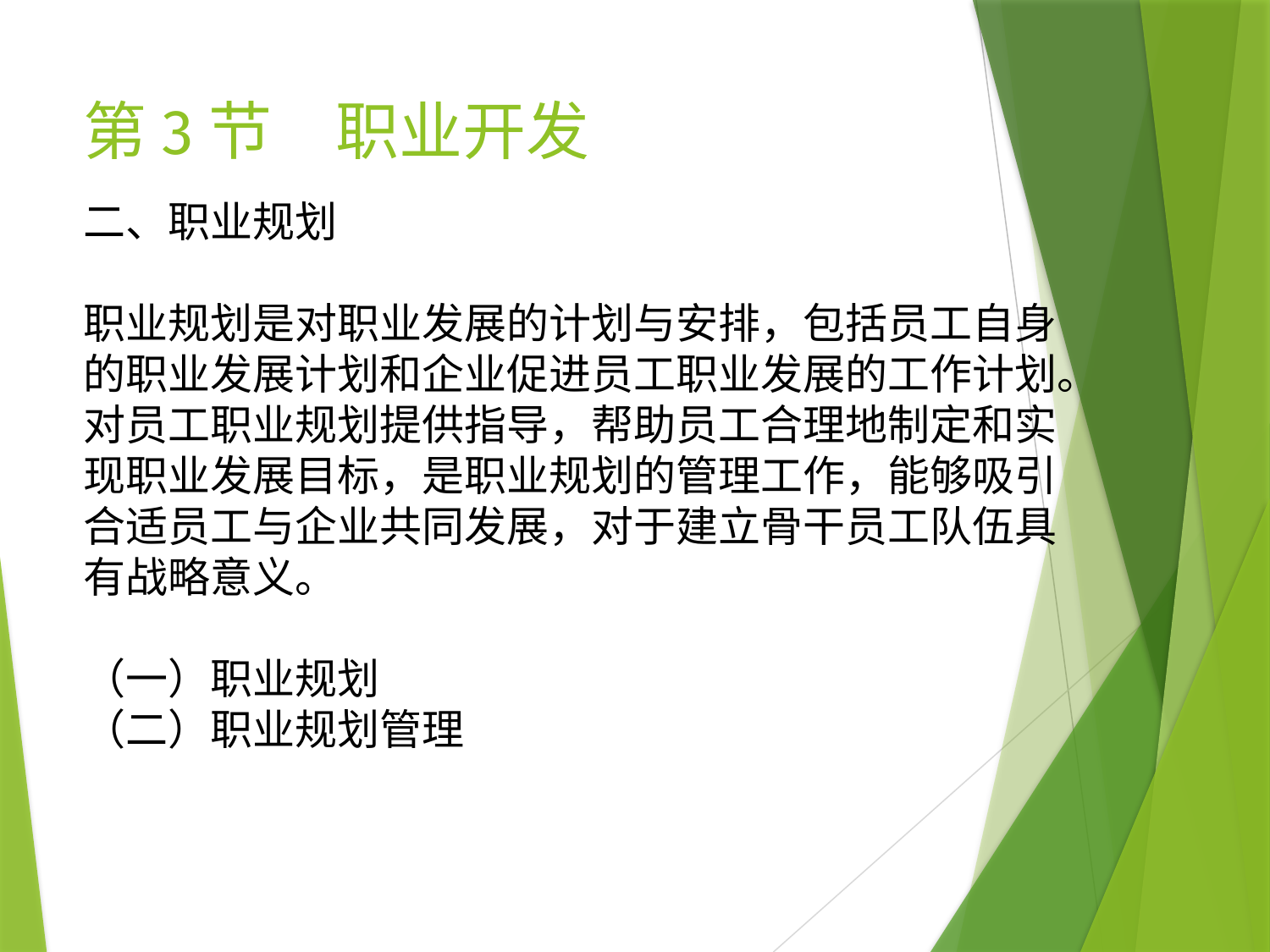

# 第3节　职业开发
二、职业规划

职业规划是对职业发展的计划与安排，包括员工自身的职业发展计划和企业促进员工职业发展的工作计划。对员工职业规划提供指导，帮助员工合理地制定和实现职业发展目标，是职业规划的管理工作，能够吸引合适员工与企业共同发展，对于建立骨干员工队伍具有战略意义。

（一）职业规划
（二）职业规划管理